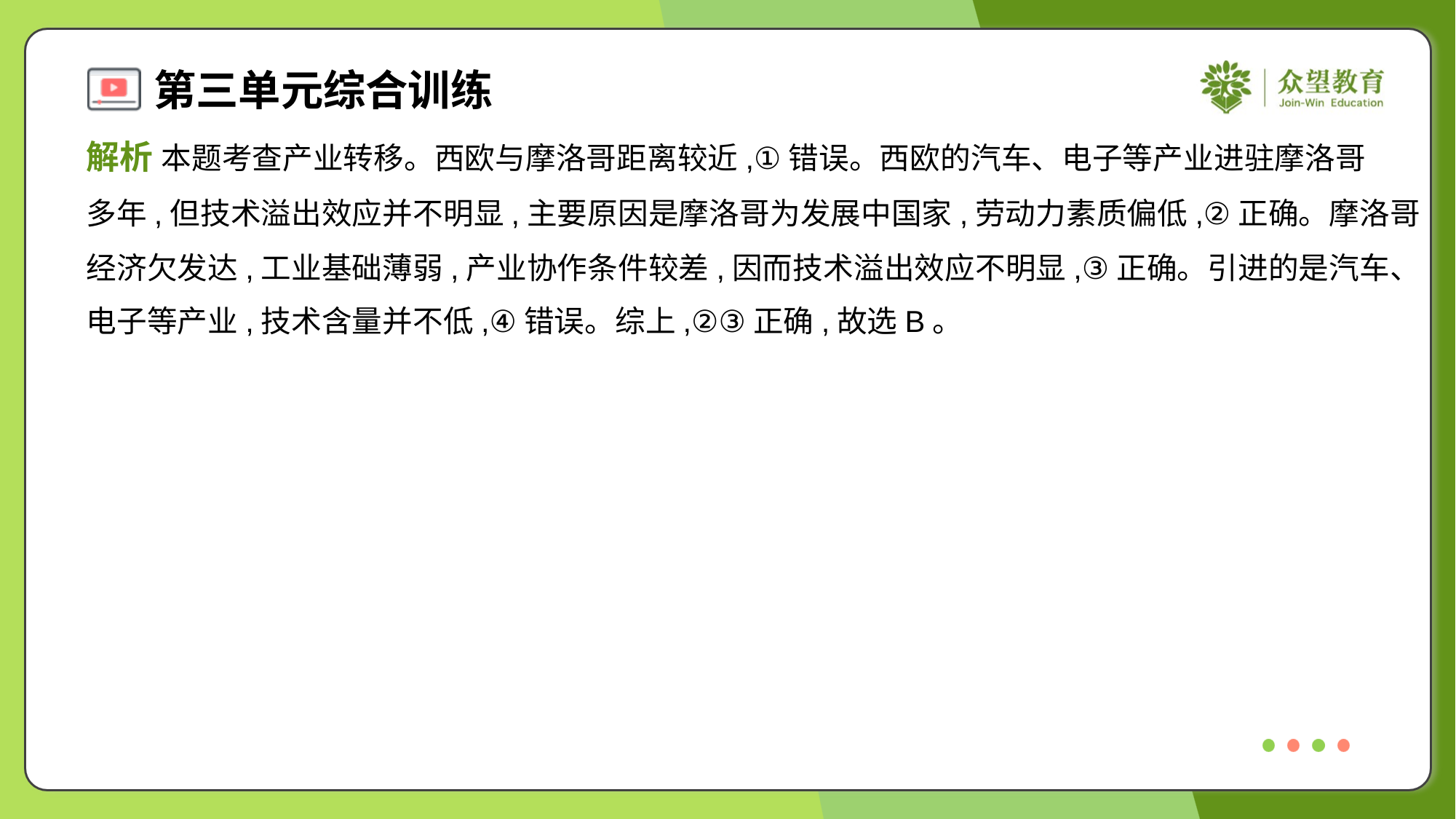

解析 本题考查产业转移。西欧与摩洛哥距离较近,①错误。西欧的汽车、电子等产业进驻摩洛哥
多年,但技术溢出效应并不明显,主要原因是摩洛哥为发展中国家,劳动力素质偏低,②正确。摩洛哥
经济欠发达,工业基础薄弱,产业协作条件较差,因而技术溢出效应不明显,③正确。引进的是汽车、
电子等产业,技术含量并不低,④错误。综上,②③正确,故选B。